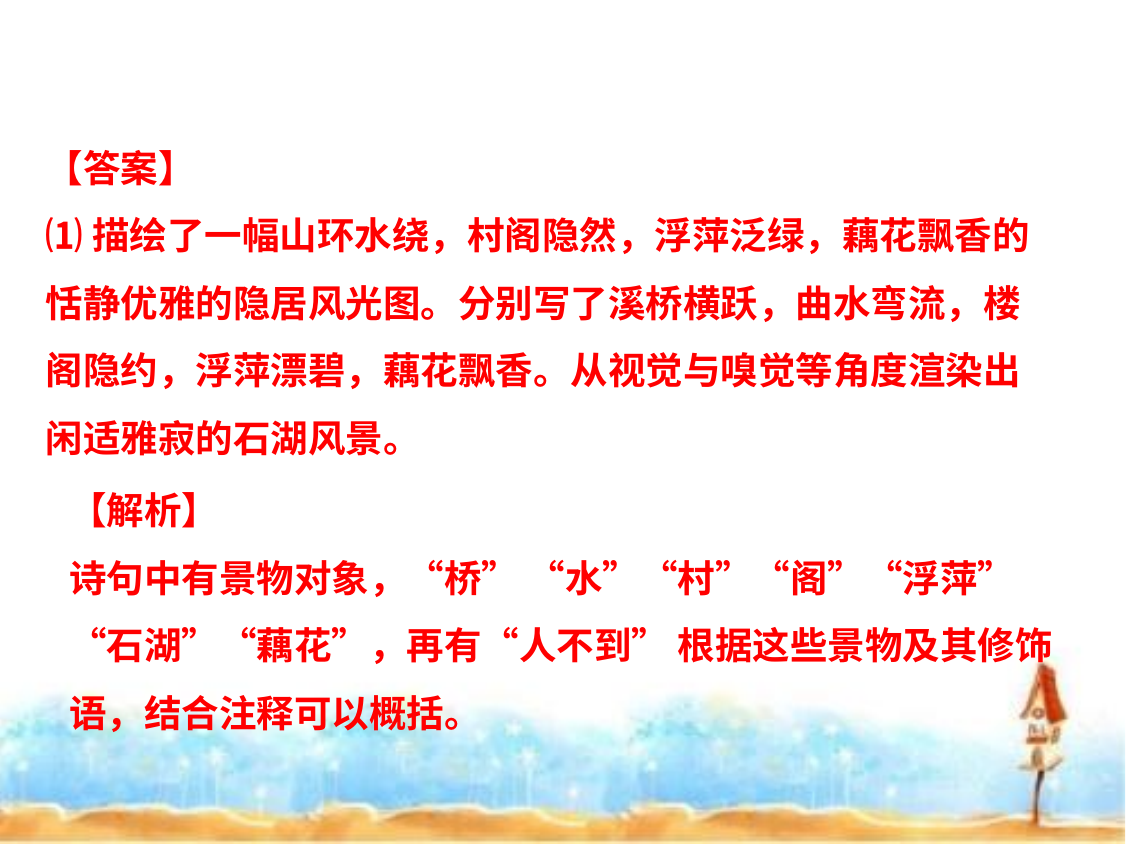

【答案】
⑴描绘了一幅山环水绕，村阁隐然，浮萍泛绿，藕花飘香的恬静优雅的隐居风光图。分别写了溪桥横跃，曲水弯流，楼阁隐约，浮萍漂碧，藕花飘香。从视觉与嗅觉等角度渲染出闲适雅寂的石湖风景。
【解析】
诗句中有景物对象，“桥” “水”“村”“阁”“浮萍”“石湖”“藕花”，再有“人不到” 根据这些景物及其修饰语，结合注释可以概括。